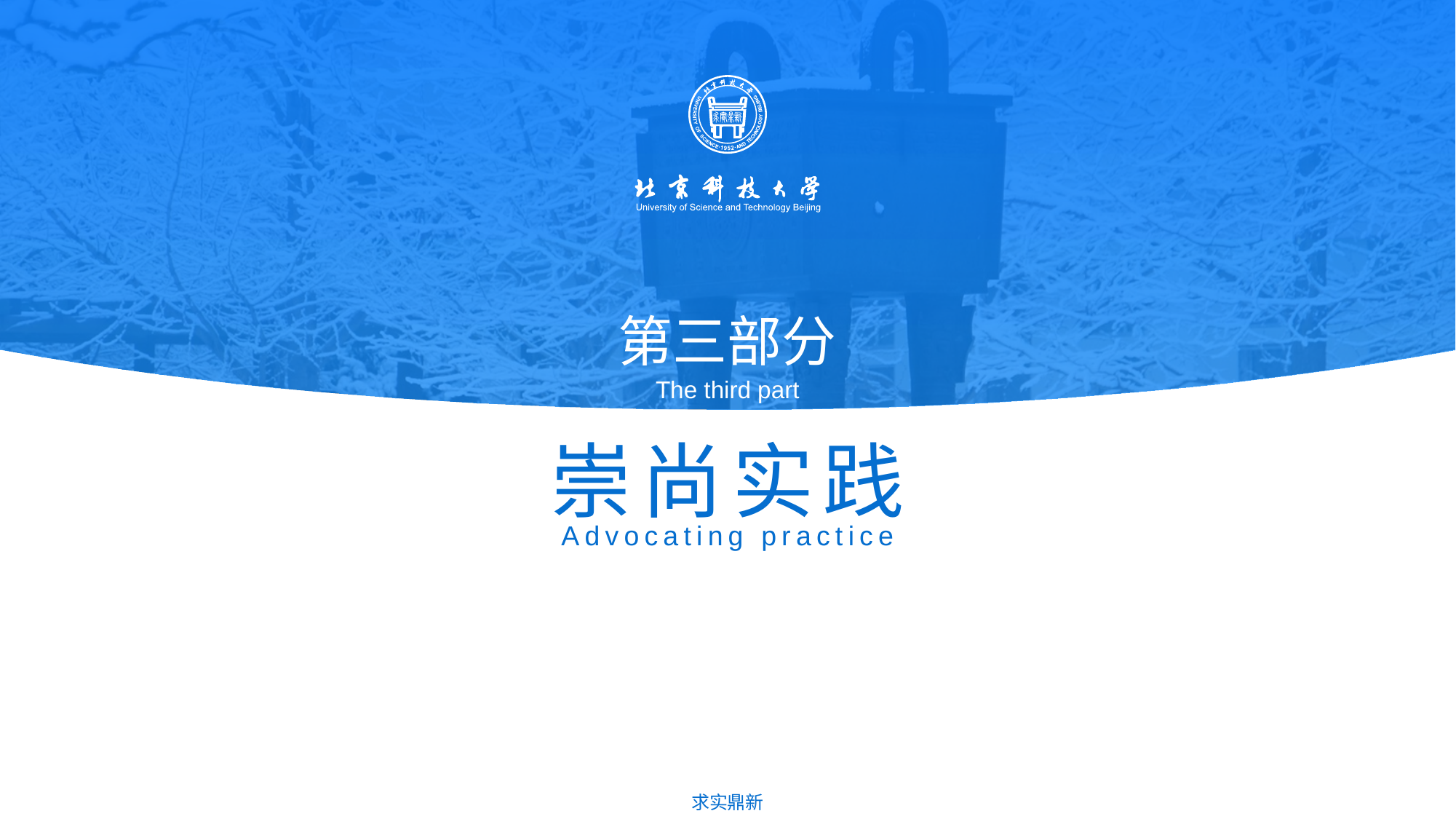

第三部分
The third part
崇尚实践
Advocating practice
求实鼎新